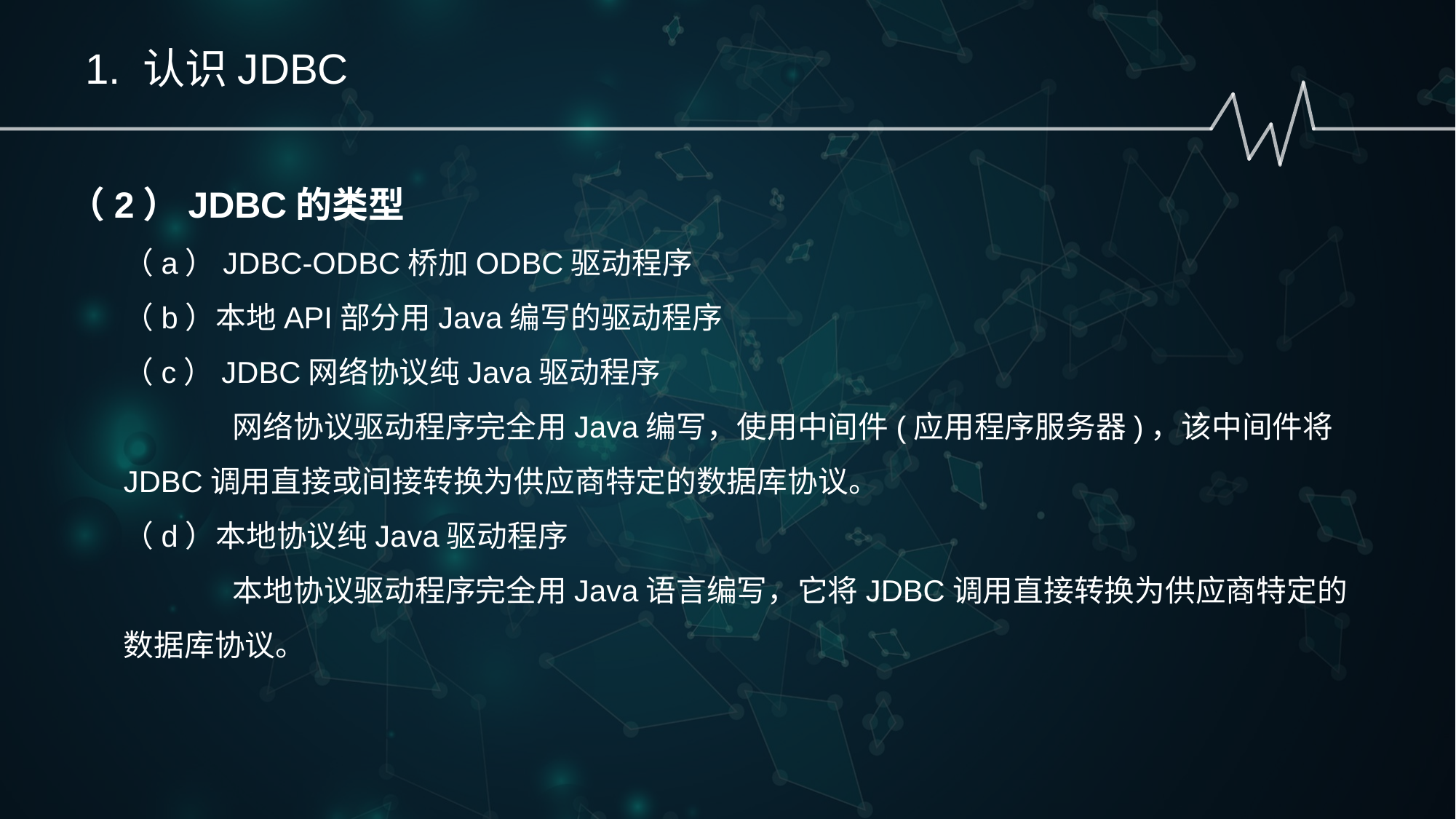

1. 认识JDBC
（2）JDBC的类型
（a）JDBC-ODBC桥加ODBC驱动程序
（b）本地API部分用Java编写的驱动程序
（c）JDBC网络协议纯Java驱动程序
	网络协议驱动程序完全用Java编写，使用中间件(应用程序服务器)，该中间件将JDBC调用直接或间接转换为供应商特定的数据库协议。
（d）本地协议纯Java驱动程序
	本地协议驱动程序完全用Java语言编写，它将JDBC调用直接转换为供应商特定的数据库协议。